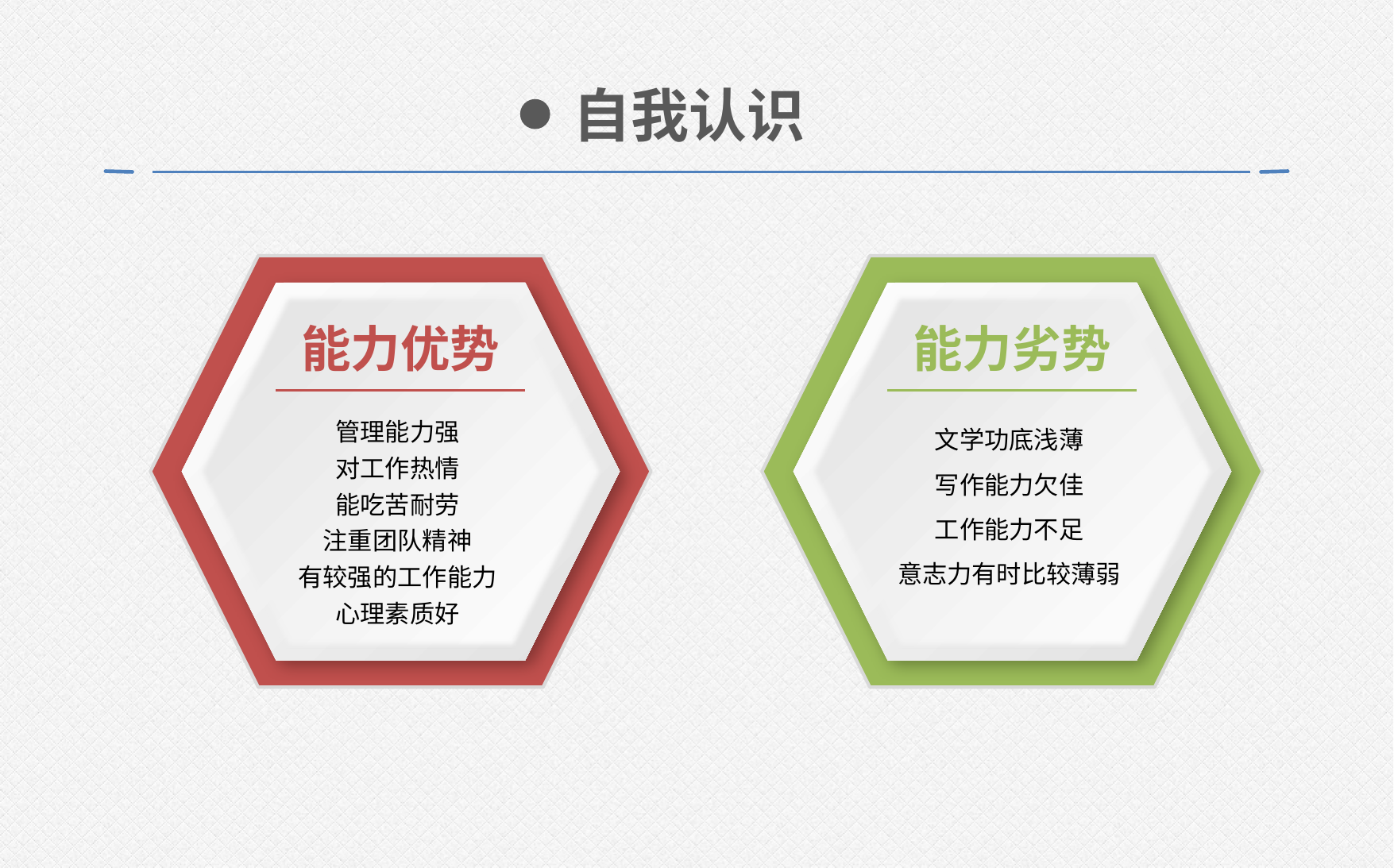

自我认识

能力优势
能力劣势
管理能力强
对工作热情
能吃苦耐劳
注重团队精神
有较强的工作能力
心理素质好
文学功底浅薄
写作能力欠佳
工作能力不足
意志力有时比较薄弱